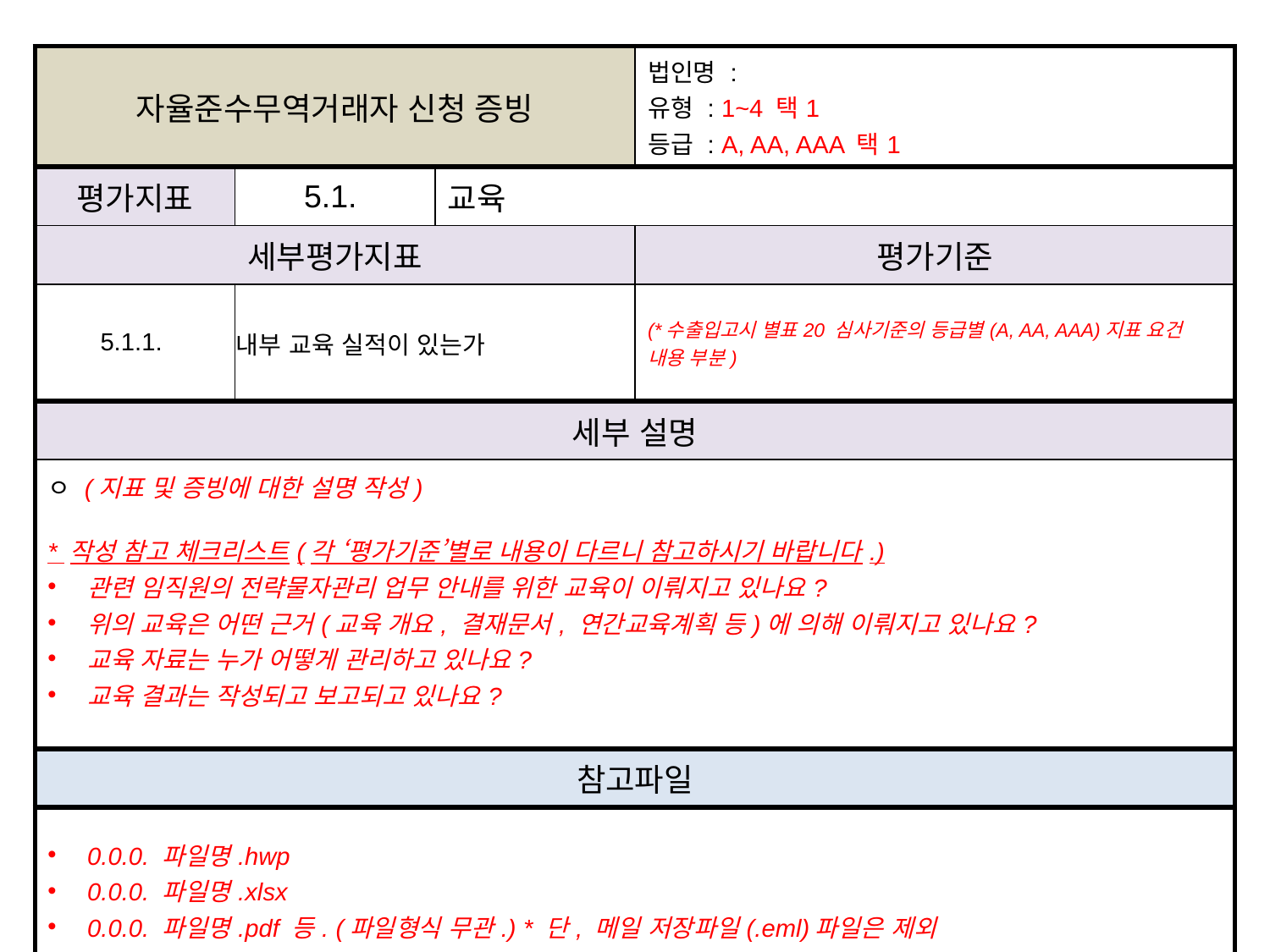

| 자율준수무역거래자 신청 증빙 |  |  | 법인명 : 유형 : 1~4 택1 등급 : A, AA, AAA 택1 |
| --- | --- | --- | --- |
| 평가지표 | 5.1. | 교육 |  |
| 세부평가지표 |  |  | 평가기준 |
| 5.1.1. | 내부 교육 실적이 있는가 |  | (\*수출입고시 별표20 심사기준의 등급별(A, AA, AAA)지표 요건 내용 부분) |
| 세부 설명 |  |  |  |
| ㅇ (지표 및 증빙에 대한 설명 작성) \* 작성 참고 체크리스트(각 ‘평가기준’별로 내용이 다르니 참고하시기 바랍니다.) 관련 임직원의 전략물자관리 업무 안내를 위한 교육이 이뤄지고 있나요? 위의 교육은 어떤 근거(교육 개요, 결재문서, 연간교육계획 등)에 의해 이뤄지고 있나요? 교육 자료는 누가 어떻게 관리하고 있나요? 교육 결과는 작성되고 보고되고 있나요? |  |  |  |
| 참고파일 |  |  |  |
| 0.0.0. 파일명.hwp 0.0.0. 파일명.xlsx 0.0.0. 파일명.pdf 등. (파일형식 무관.) \* 단, 메일 저장파일(.eml)파일은 제외 |  |  |  |